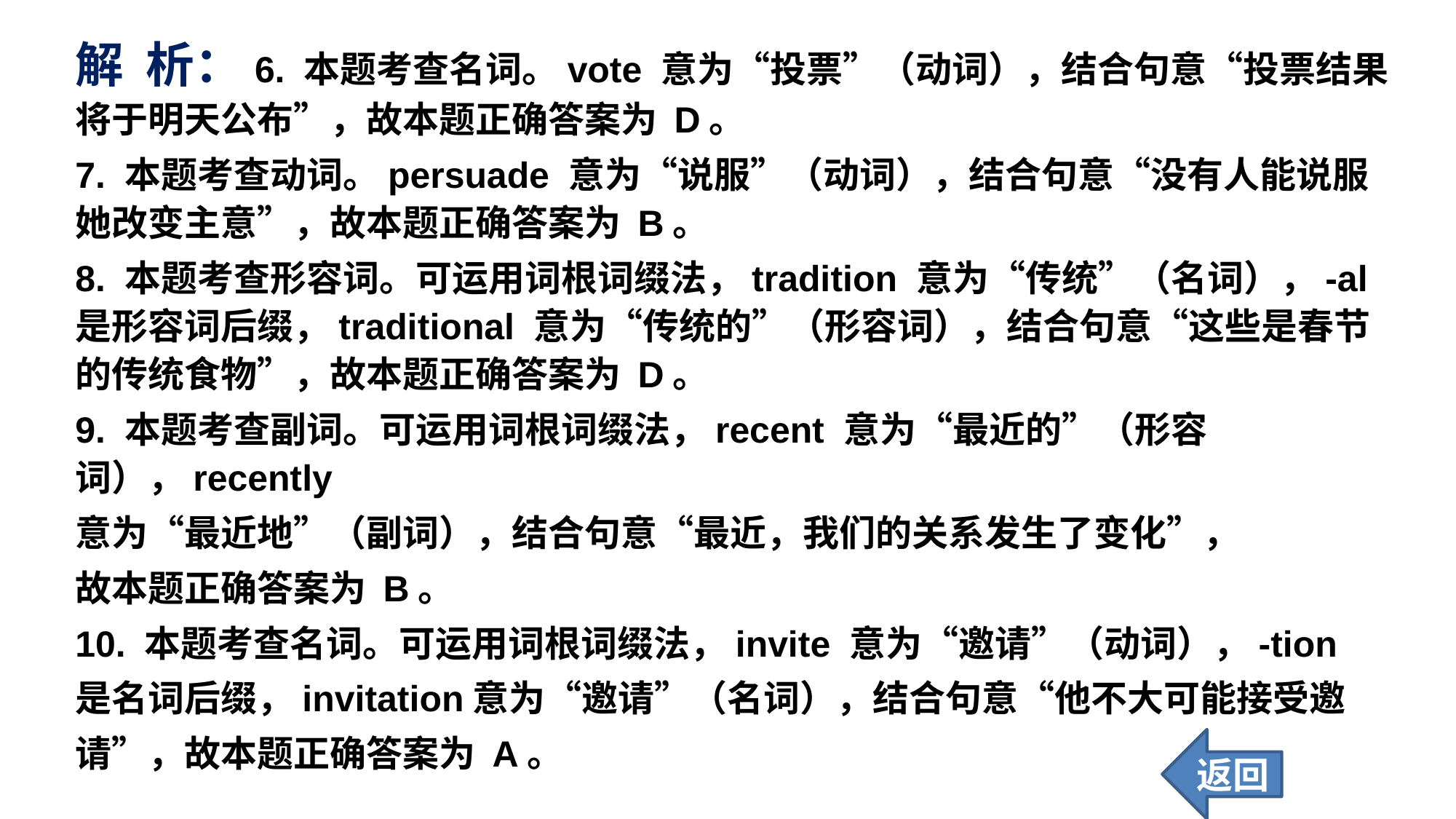

解  析：6. 本题考查名词。vote 意为“投票”（动词），结合句意“投票结果将于明天公布”，故本题正确答案为 D。
7. 本题考查动词。persuade 意为“说服”（动词），结合句意“没有人能说服她改变主意”，故本题正确答案为 B。
8. 本题考查形容词。可运用词根词缀法，tradition 意为“传统”（名词），-al 是形容词后缀，traditional 意为“传统的”（形容词），结合句意“这些是春节的传统食物”，故本题正确答案为 D。
9. 本题考查副词。可运用词根词缀法，recent 意为“最近的”（形容词），recently
意为“最近地”（副词），结合句意“最近，我们的关系发生了变化”，
故本题正确答案为 B。
10. 本题考查名词。可运用词根词缀法，invite 意为“邀请”（动词），-tion
是名词后缀，invitation意为“邀请”（名词），结合句意“他不大可能接受邀
请”，故本题正确答案为 A。
返回
30